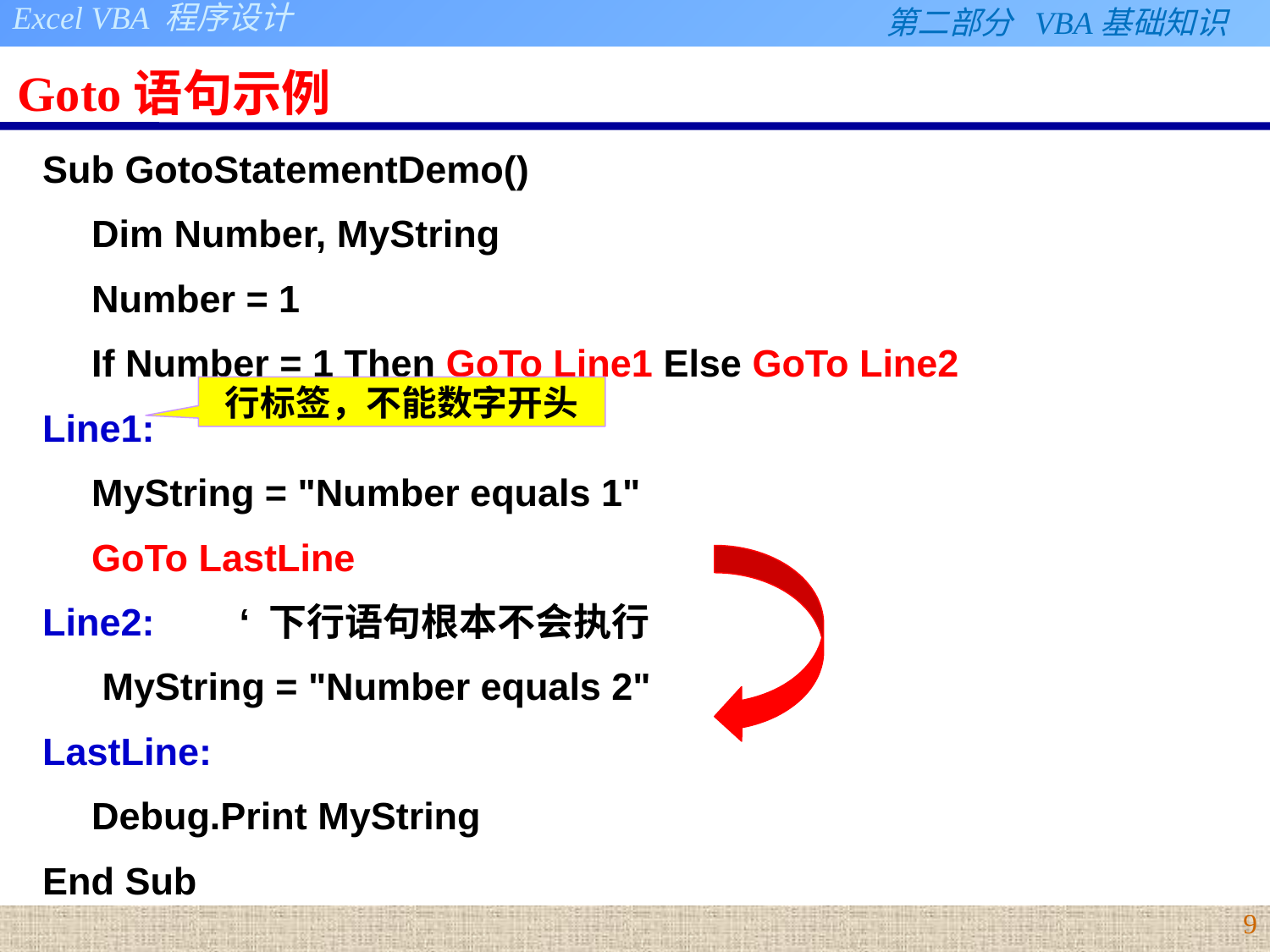

# Goto语句示例
Sub GotoStatementDemo()
	Dim Number, MyString
	Number = 1
	If Number = 1 Then GoTo Line1 Else GoTo Line2
Line1:
    	MyString = "Number equals 1"
    	GoTo LastLine
Line2:        ‘ 下行语句根本不会执行
   	 MyString = "Number equals 2"
LastLine:
    	Debug.Print MyString
End Sub

行标签，不能数字开头